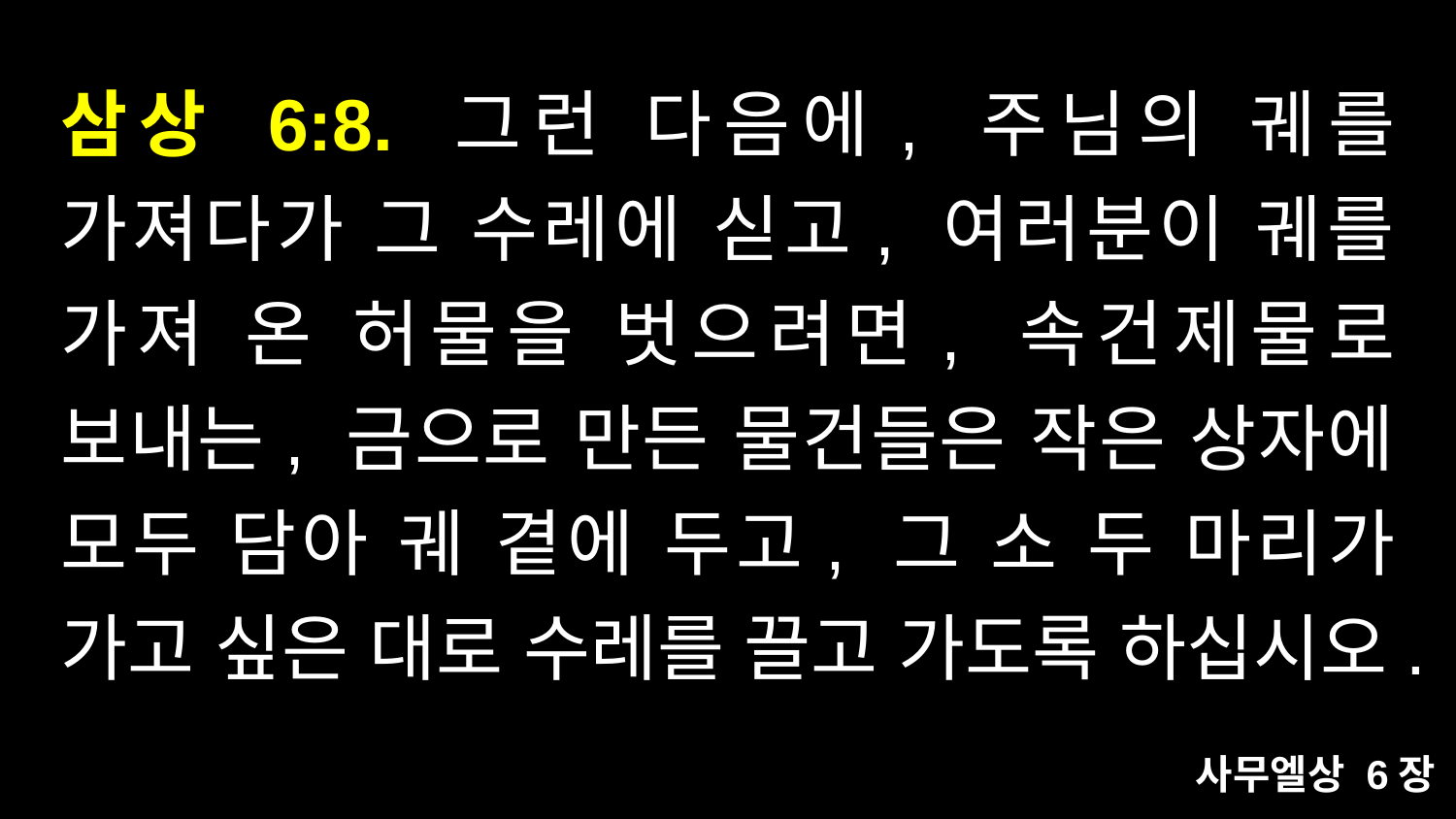

# 삼상 6:8. 그런 다음에, 주님의 궤를 가져다가 그 수레에 싣고, 여러분이 궤를 가져 온 허물을 벗으려면, 속건제물로 보내는, 금으로 만든 물건들은 작은 상자에 모두 담아 궤 곁에 두고, 그 소 두 마리가 가고 싶은 대로 수레를 끌고 가도록 하십시오.
사무엘상 6장